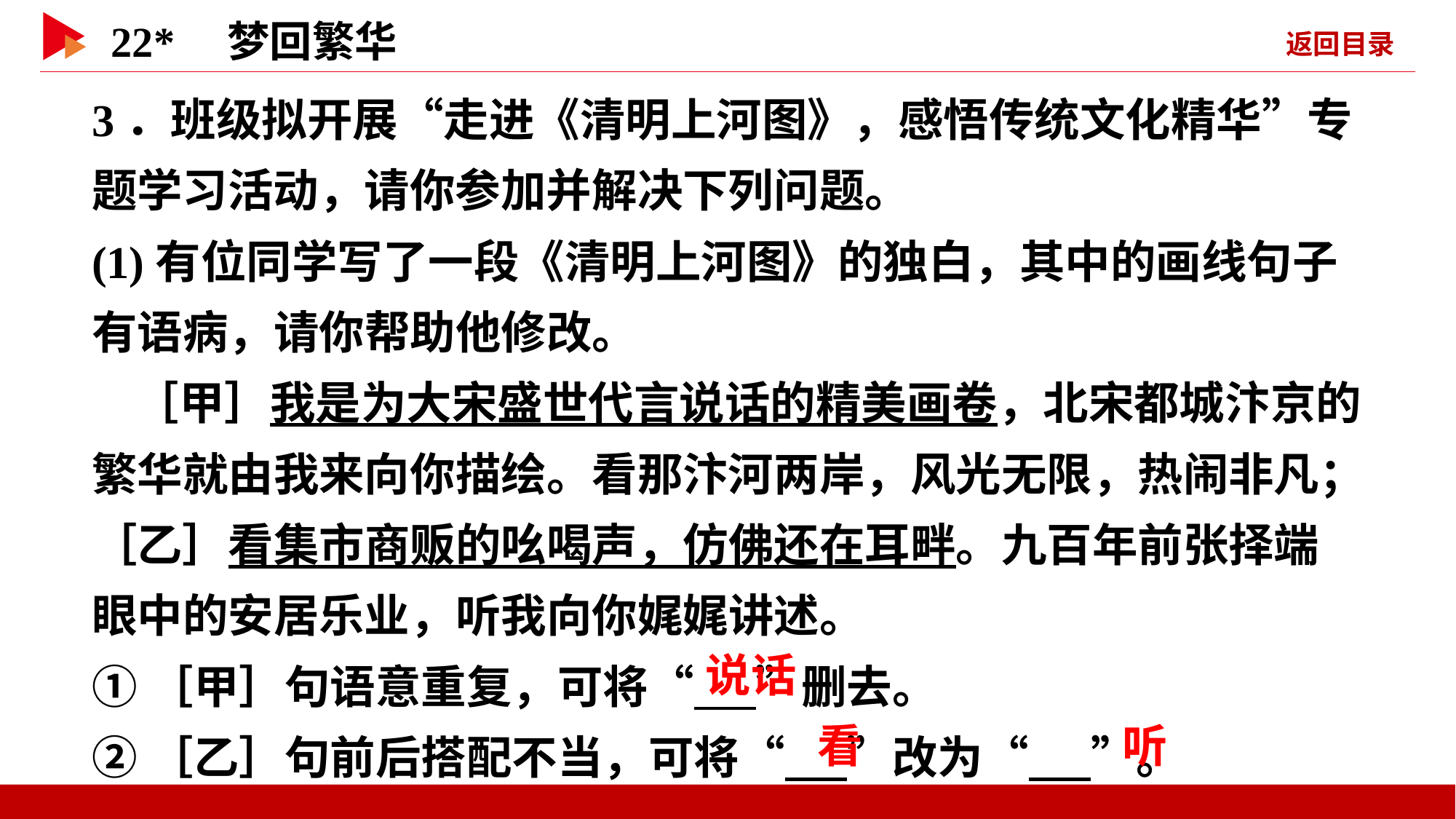

3．班级拟开展“走进《清明上河图》，感悟传统文化精华”专题学习活动，请你参加并解决下列问题。
(1)有位同学写了一段《清明上河图》的独白，其中的画线句子有语病，请你帮助他修改。
   ［甲］我是为大宋盛世代言说话的精美画卷，北宋都城汴京的繁华就由我来向你描绘。看那汴河两岸，风光无限，热闹非凡；［乙］看集市商贩的吆喝声，仿佛还在耳畔。九百年前张择端眼中的安居乐业，听我向你娓娓讲述。
①［甲］句语意重复，可将“      ”删去。
②［乙］句前后搭配不当，可将“      ”改为“      ”。
 说话
   看
   听